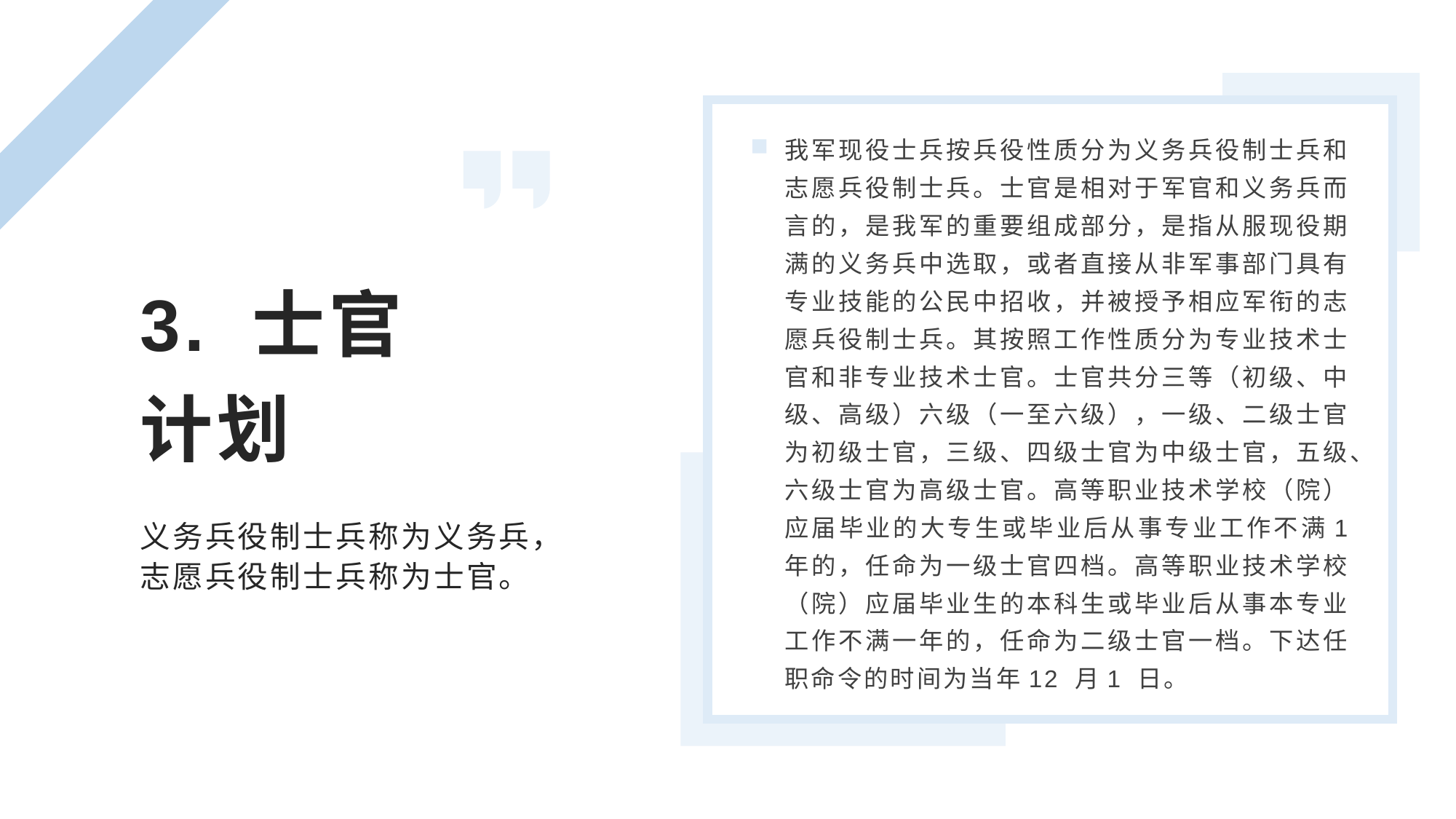

我军现役士兵按兵役性质分为义务兵役制士兵和志愿兵役制士兵。士官是相对于军官和义务兵而言的，是我军的重要组成部分，是指从服现役期满的义务兵中选取，或者直接从非军事部门具有专业技能的公民中招收，并被授予相应军衔的志愿兵役制士兵。其按照工作性质分为专业技术士官和非专业技术士官。士官共分三等（初级、中级、高级）六级（一至六级），一级、二级士官为初级士官，三级、四级士官为中级士官，五级、六级士官为高级士官。高等职业技术学校（院）应届毕业的大专生或毕业后从事专业工作不满1 年的，任命为一级士官四档。高等职业技术学校（院）应届毕业生的本科生或毕业后从事本专业工作不满一年的，任命为二级士官一档。下达任职命令的时间为当年12 月1 日。

3. 士官
计划

义务兵役制士兵称为义务兵，志愿兵役制士兵称为士官。